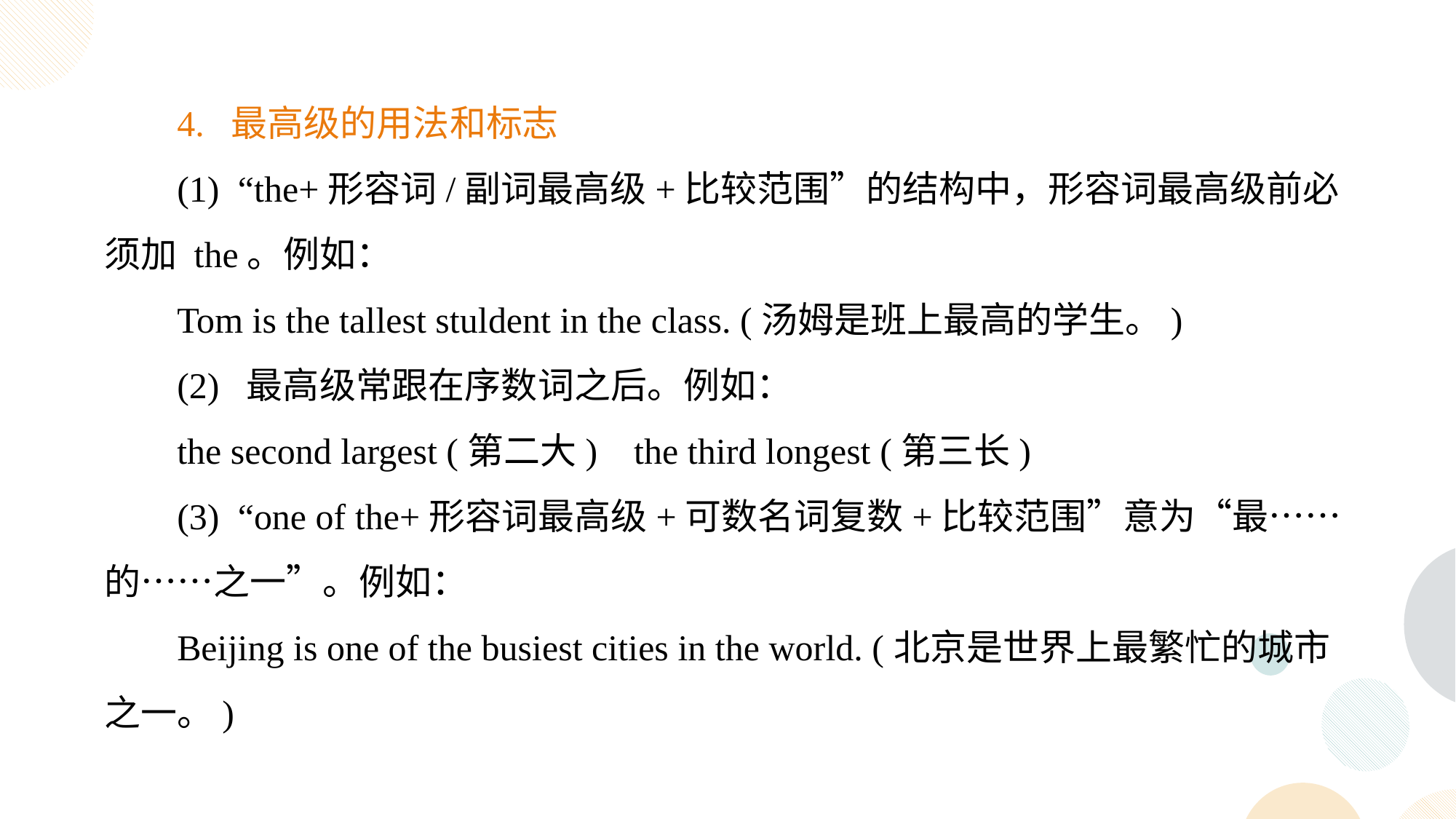

4.  最高级的用法和标志
(1)  “the+形容词/副词最高级+比较范围”的结构中，形容词最高级前必须加 the。例如：
Tom is the tallest stuldent in the class. (汤姆是班上最高的学生。)
(2)  最高级常跟在序数词之后。例如：
the second largest (第二大)    the third longest (第三长)
(3)  “one of the+形容词最高级+可数名词复数+比较范围”意为“最……的……之一”。例如：
Beijing is one of the busiest cities in the world. (北京是世界上最繁忙的城市之一。)